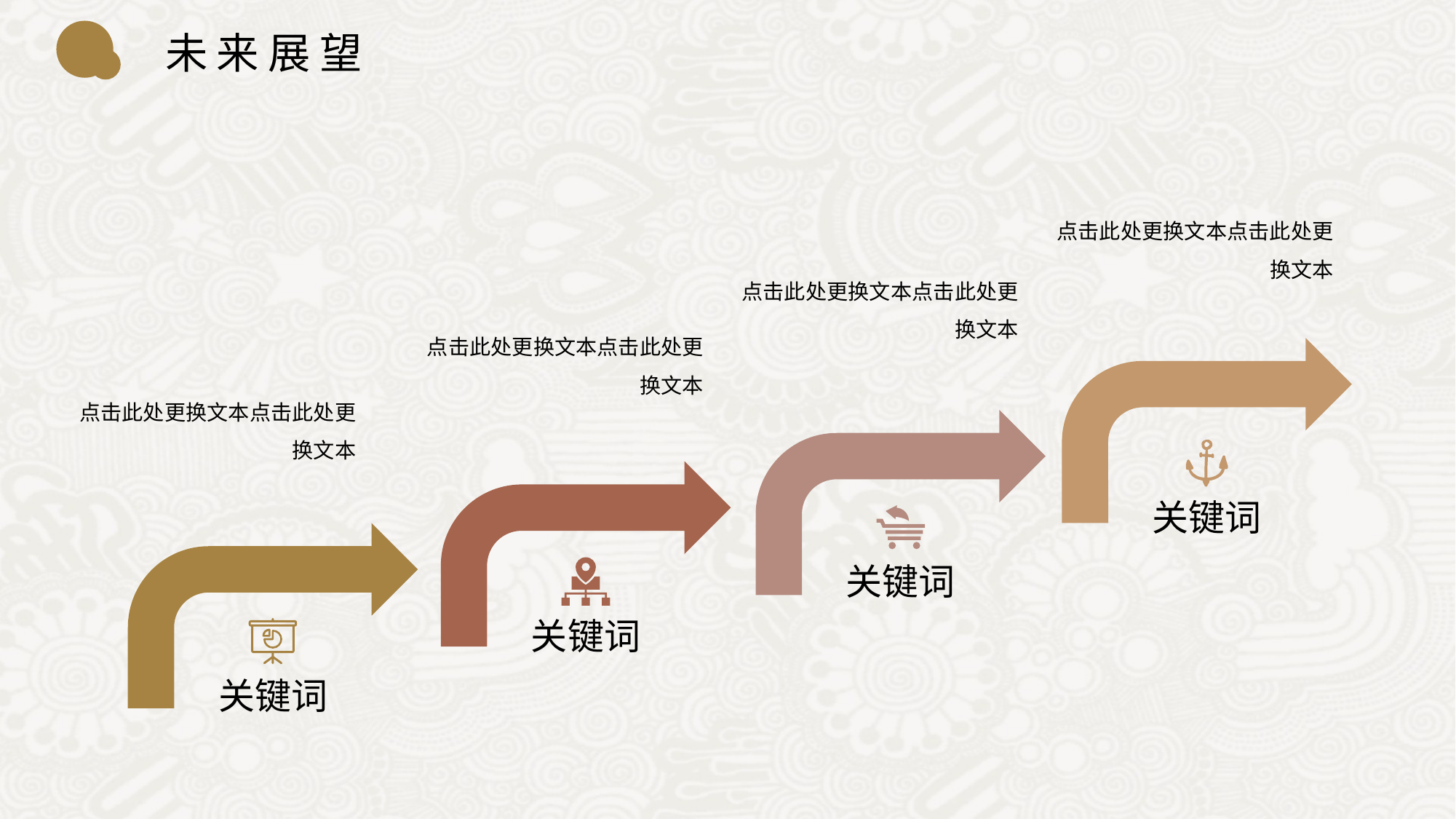

未来展望
点击此处更换文本点击此处更换文本
点击此处更换文本点击此处更换文本
点击此处更换文本点击此处更换文本

关键词

关键词

关键词

关键词
点击此处更换文本点击此处更换文本